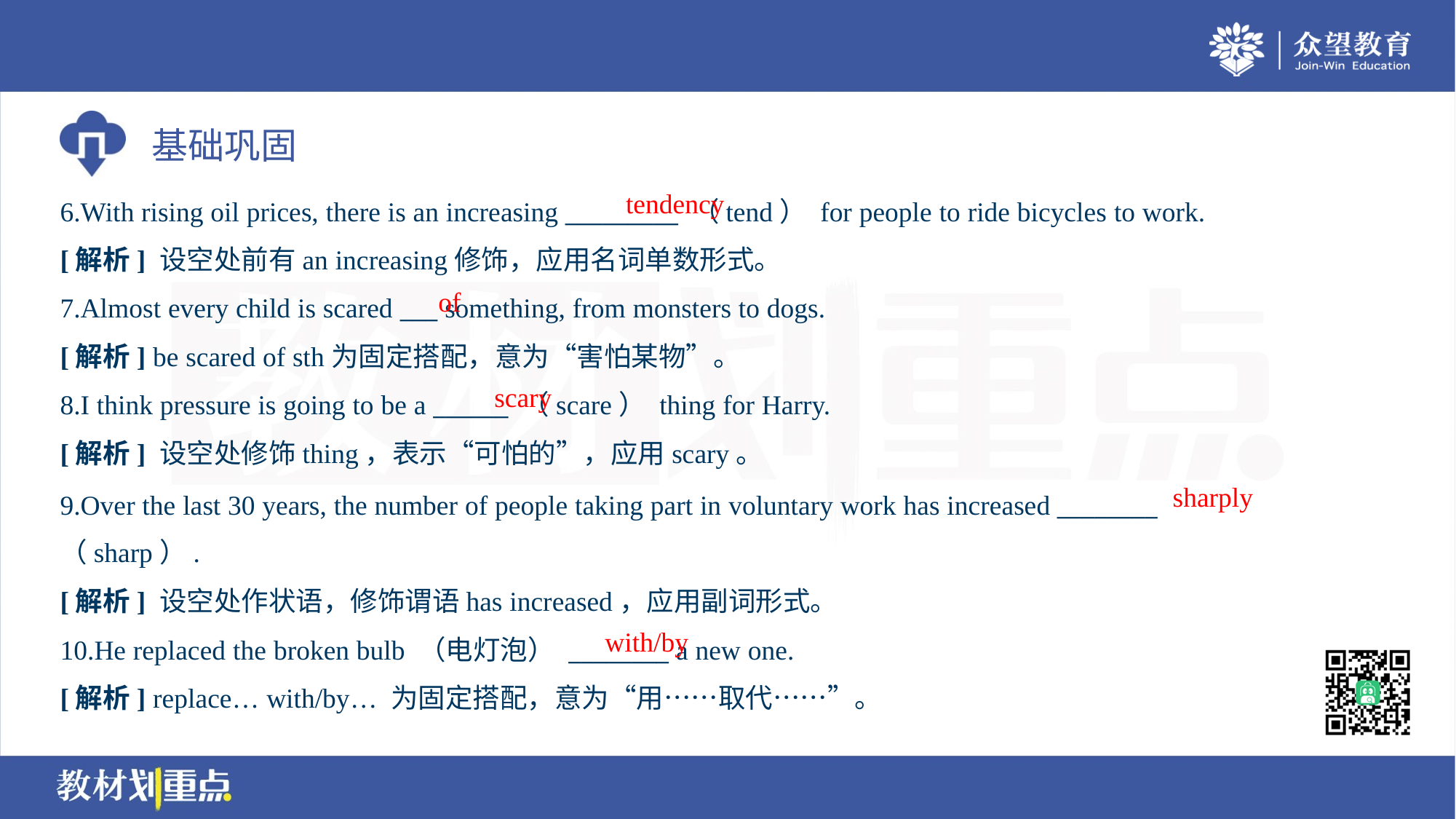

tendency
6.With rising oil prices, there is an increasing _________ （tend） for people to ride bicycles to work.
[解析] 设空处前有an increasing修饰，应用名词单数形式。
of
7.Almost every child is scared ___ something, from monsters to dogs.
[解析] be scared of sth为固定搭配，意为“害怕某物”。
scary
8.I think pressure is going to be a ______ （scare） thing for Harry.
[解析] 设空处修饰thing，表示“可怕的”，应用scary。
sharply
9.Over the last 30 years, the number of people taking part in voluntary work has increased ________
（sharp）.
[解析] 设空处作状语，修饰谓语has increased，应用副词形式。
with/by
10.He replaced the broken bulb （电灯泡） ________ a new one.
[解析] replace… with/by… 为固定搭配，意为“用……取代……”。